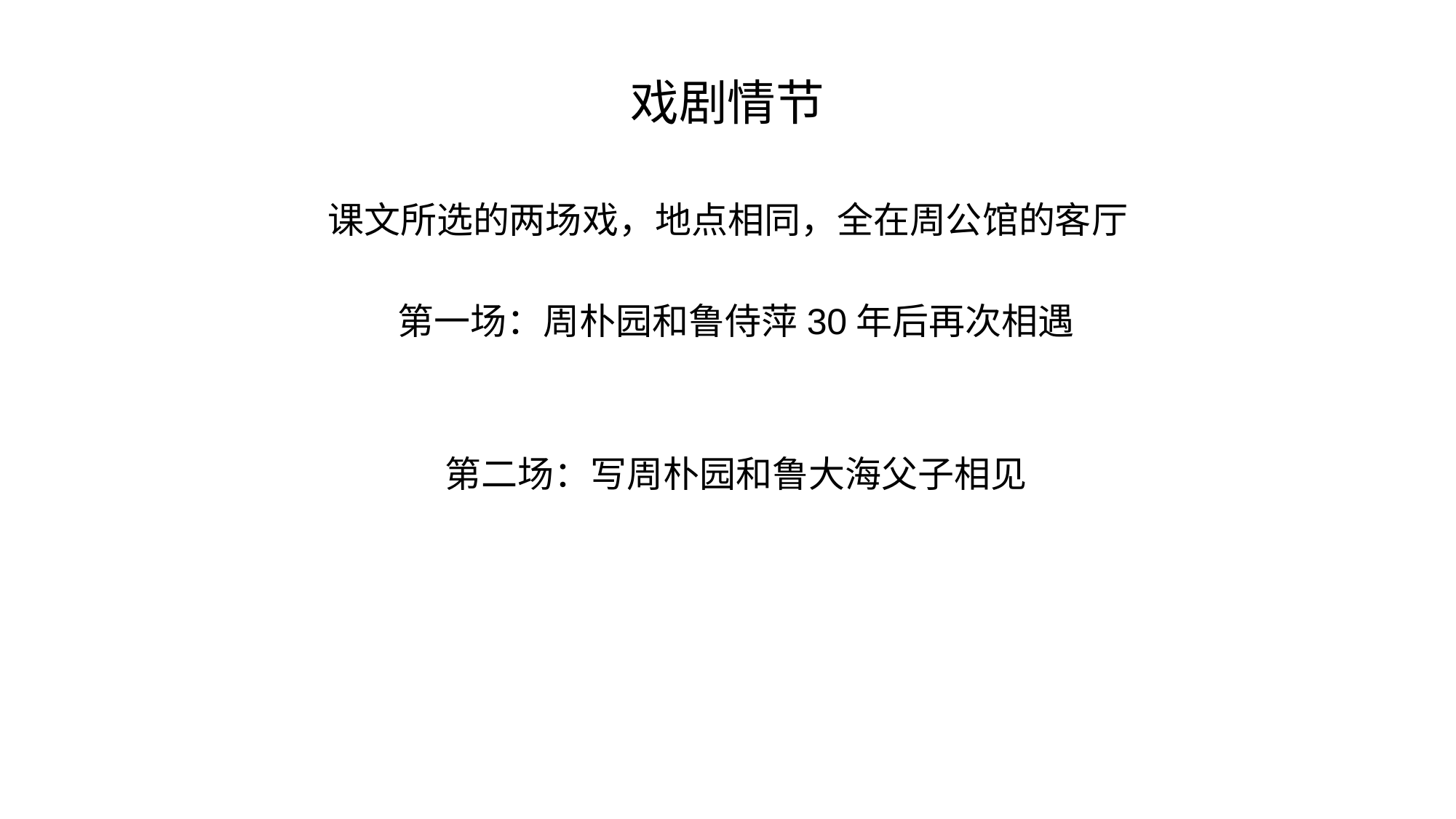

# 戏剧情节
课文所选的两场戏，地点相同，全在周公馆的客厅

 第一场：周朴园和鲁侍萍30年后再次相遇

 第二场：写周朴园和鲁大海父子相见